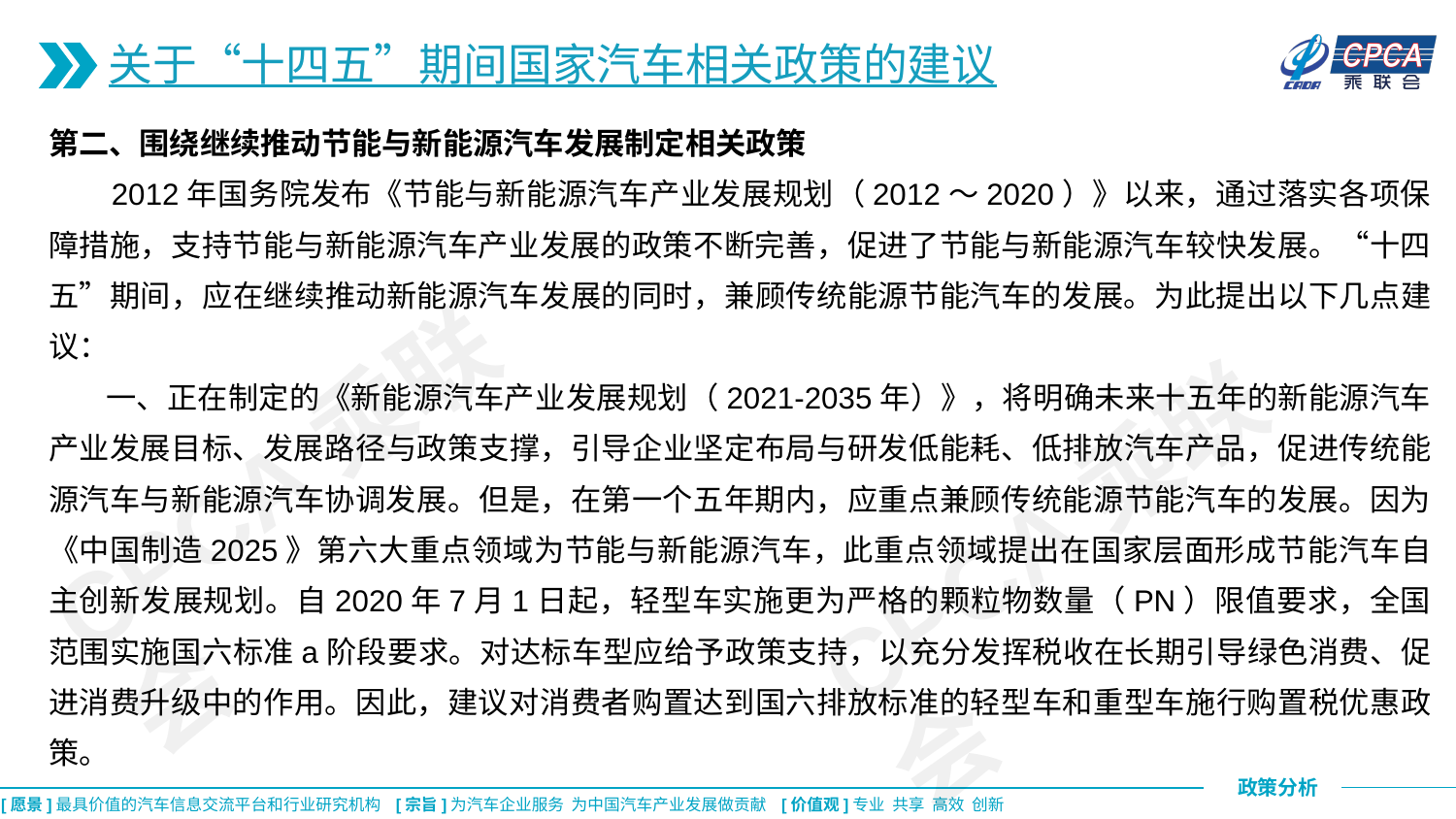

关于“十四五”期间国家汽车相关政策的建议
第二、围绕继续推动节能与新能源汽车发展制定相关政策
       2012年国务院发布《节能与新能源汽车产业发展规划（2012～2020）》以来，通过落实各项保障措施，支持节能与新能源汽车产业发展的政策不断完善，促进了节能与新能源汽车较快发展。“十四五”期间，应在继续推动新能源汽车发展的同时，兼顾传统能源节能汽车的发展。为此提出以下几点建议：
       一、正在制定的《新能源汽车产业发展规划（2021-2035年）》，将明确未来十五年的新能源汽车产业发展目标、发展路径与政策支撑，引导企业坚定布局与研发低能耗、低排放汽车产品，促进传统能源汽车与新能源汽车协调发展。但是，在第一个五年期内，应重点兼顾传统能源节能汽车的发展。因为《中国制造2025》第六大重点领域为节能与新能源汽车，此重点领域提出在国家层面形成节能汽车自主创新发展规划。自2020年7月1日起，轻型车实施更为严格的颗粒物数量（PN）限值要求，全国范围实施国六标准a阶段要求。对达标车型应给予政策支持，以充分发挥税收在长期引导绿色消费、促进消费升级中的作用。因此，建议对消费者购置达到国六排放标准的轻型车和重型车施行购置税优惠政策。
CPCA乘联会
CPCA乘联会